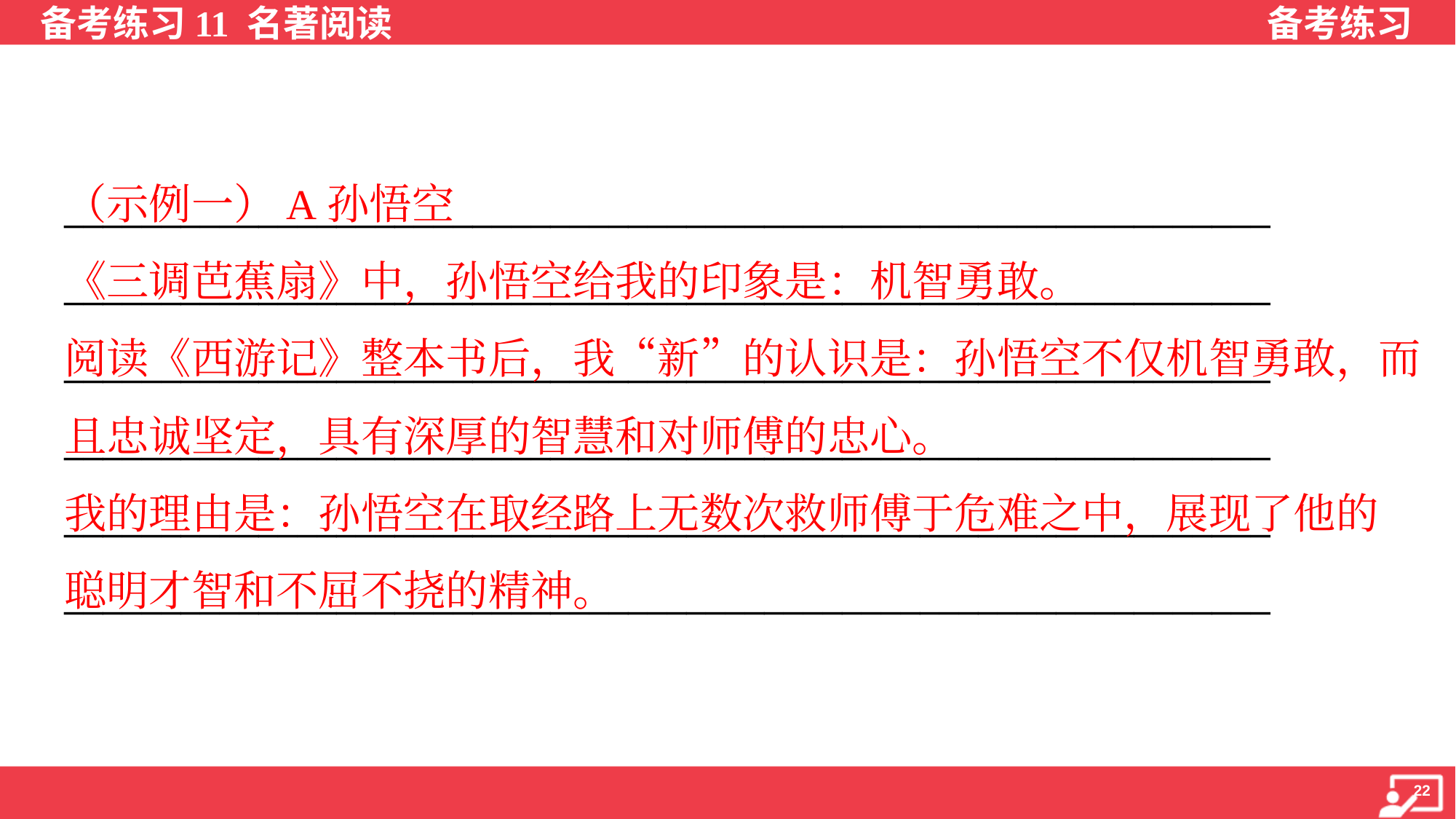

（示例一）A孙悟空
《三调芭蕉扇》中，孙悟空给我的印象是：机智勇敢。
阅读《西游记》整本书后，我“新”的认识是：孙悟空不仅机智勇敢，而
且忠诚坚定，具有深厚的智慧和对师傅的忠心。
我的理由是：孙悟空在取经路上无数次救师傅于危难之中，展现了他的
聪明才智和不屈不挠的精神。

______________________________________________________________
______________________________________________________________
______________________________________________________________
______________________________________________________________
______________________________________________________________
______________________________________________________________